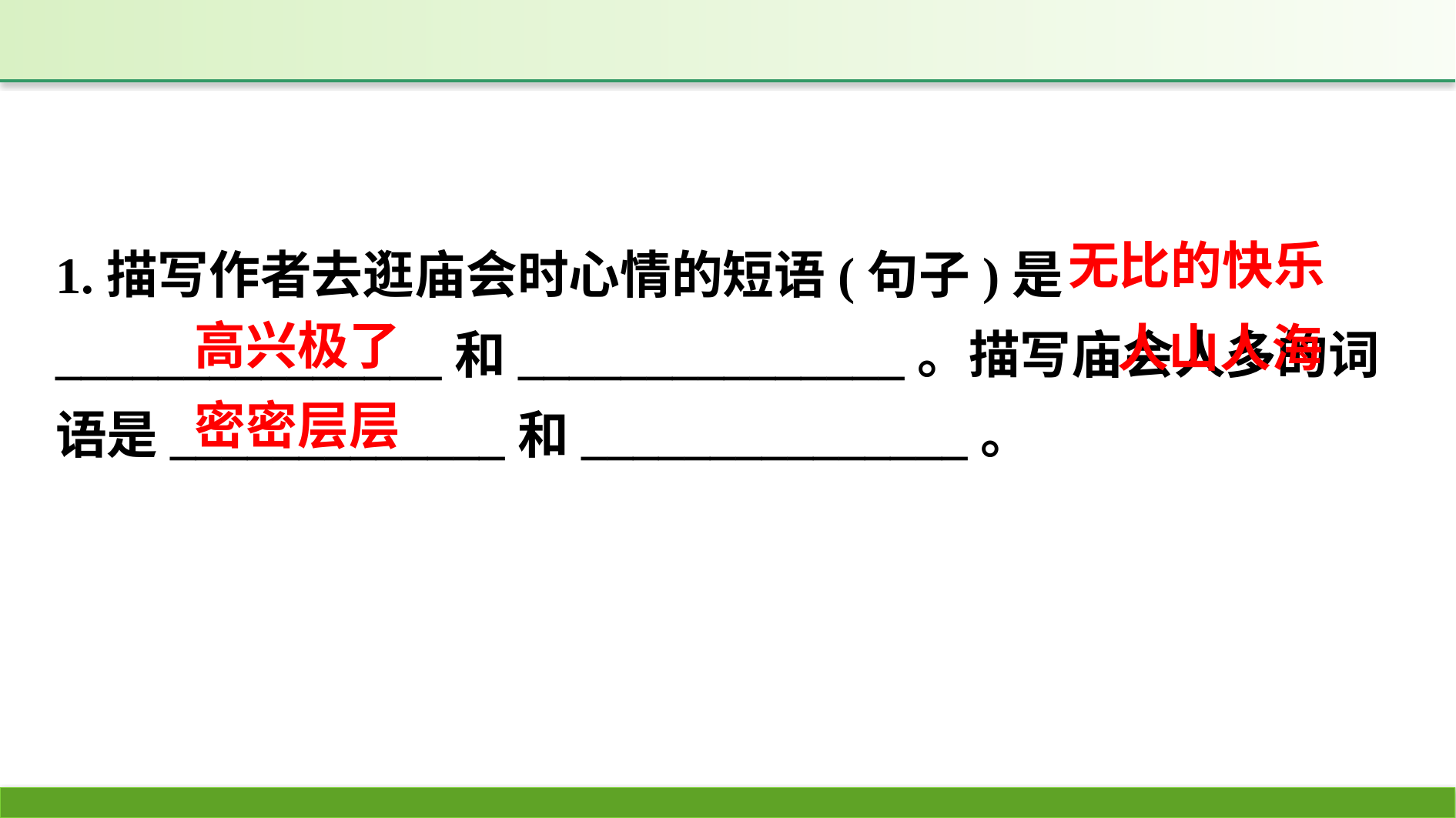

1.描写作者去逛庙会时心情的短语(句子)是_______________和_______________。描写庙会人多的词语是_____________和_______________。
无比的快乐
高兴极了
人山人海
密密层层